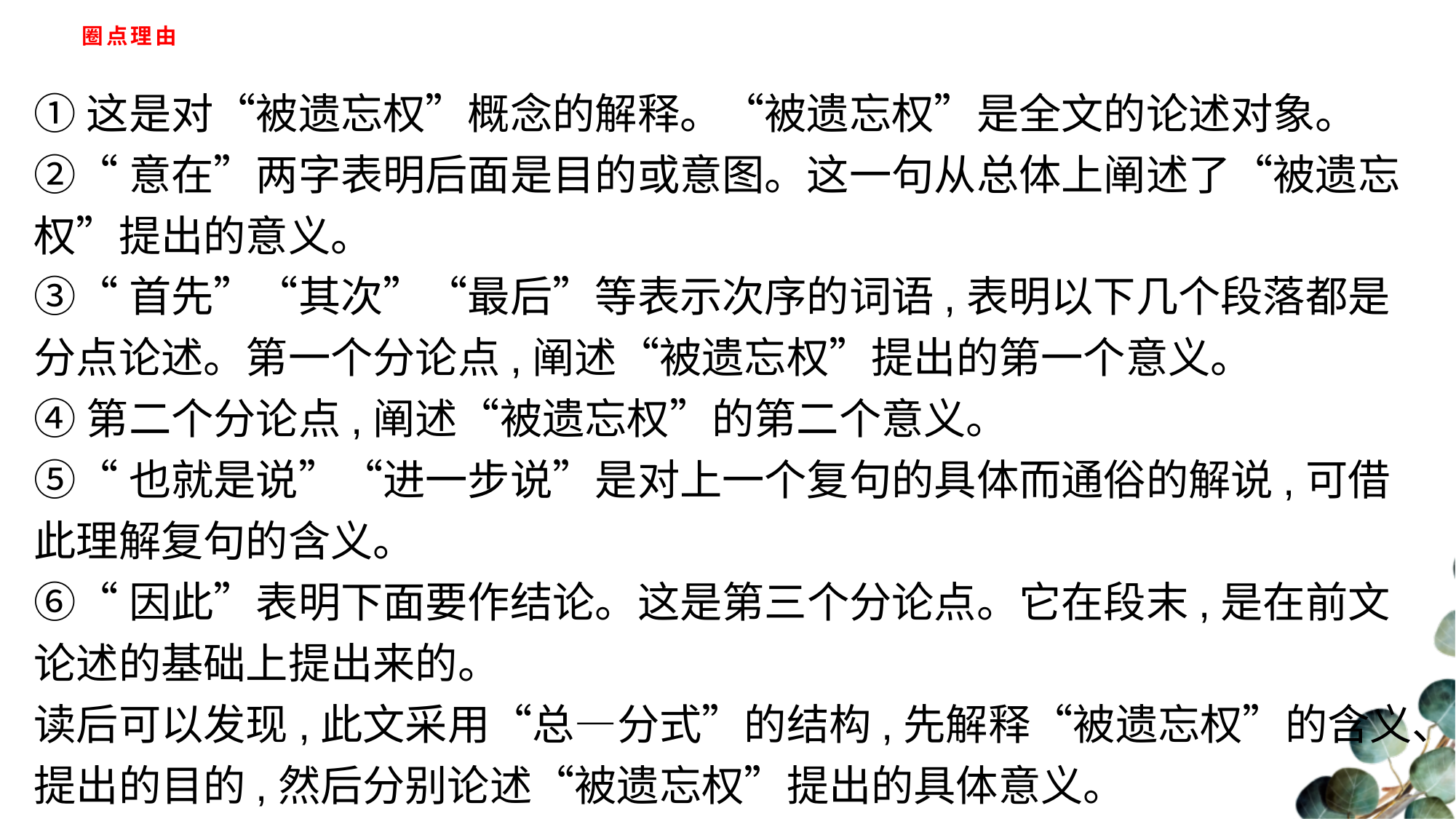

# 圈点理由
①这是对“被遗忘权”概念的解释。“被遗忘权”是全文的论述对象。
②“意在”两字表明后面是目的或意图。这一句从总体上阐述了“被遗忘权”提出的意义。
③“首先”“其次”“最后”等表示次序的词语,表明以下几个段落都是分点论述。第一个分论点,阐述“被遗忘权”提出的第一个意义。
④第二个分论点,阐述“被遗忘权”的第二个意义。
⑤“也就是说”“进一步说”是对上一个复句的具体而通俗的解说,可借此理解复句的含义。
⑥“因此”表明下面要作结论。这是第三个分论点。它在段末,是在前文论述的基础上提出来的。
读后可以发现,此文采用“总—分式”的结构,先解释“被遗忘权”的含义、提出的目的,然后分别论述“被遗忘权”提出的具体意义。